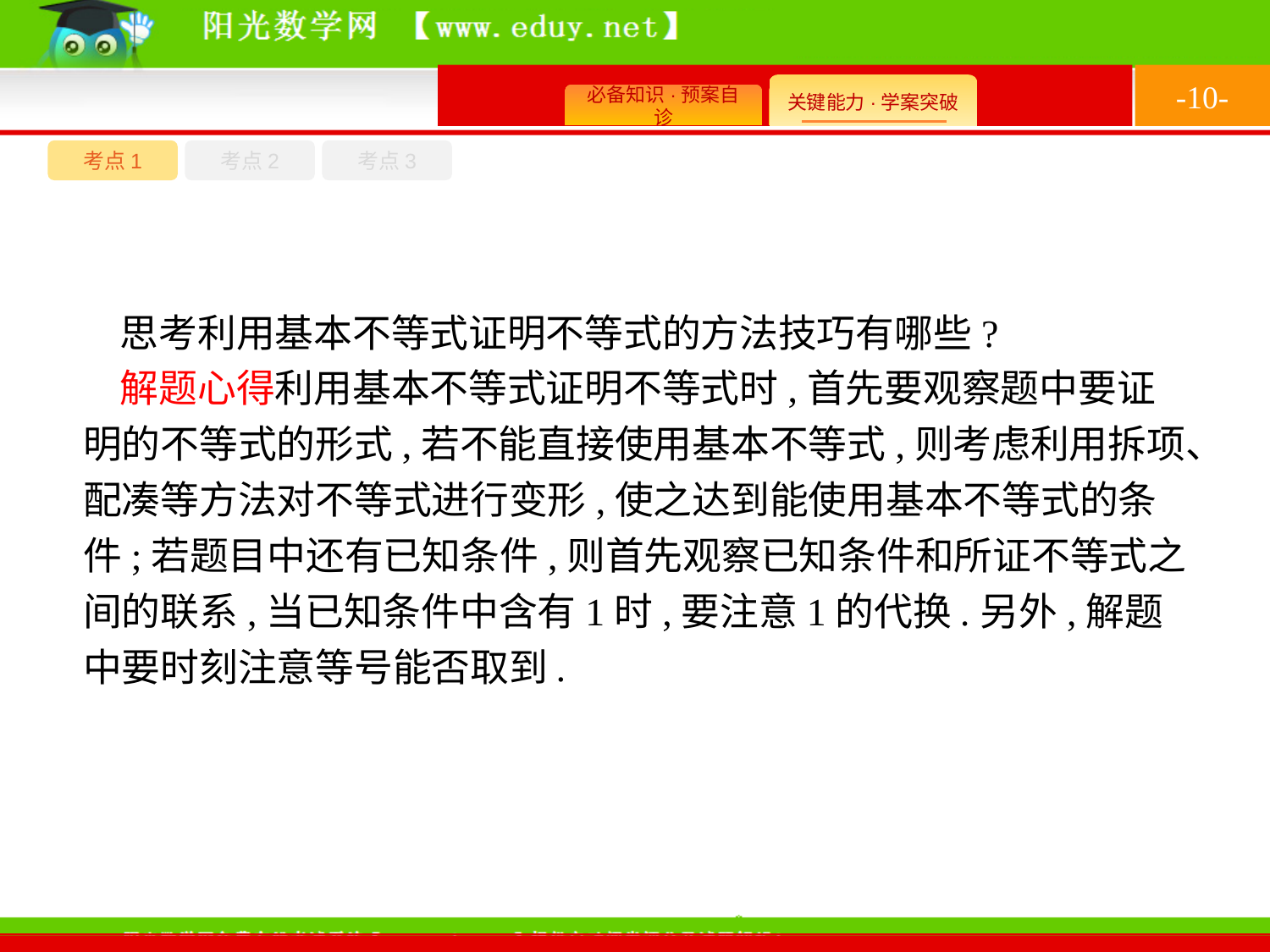

-10-
考点1
考点3
考点2
思考利用基本不等式证明不等式的方法技巧有哪些?
解题心得利用基本不等式证明不等式时,首先要观察题中要证明的不等式的形式,若不能直接使用基本不等式,则考虑利用拆项、配凑等方法对不等式进行变形,使之达到能使用基本不等式的条件;若题目中还有已知条件,则首先观察已知条件和所证不等式之间的联系,当已知条件中含有1时,要注意1的代换.另外,解题中要时刻注意等号能否取到.